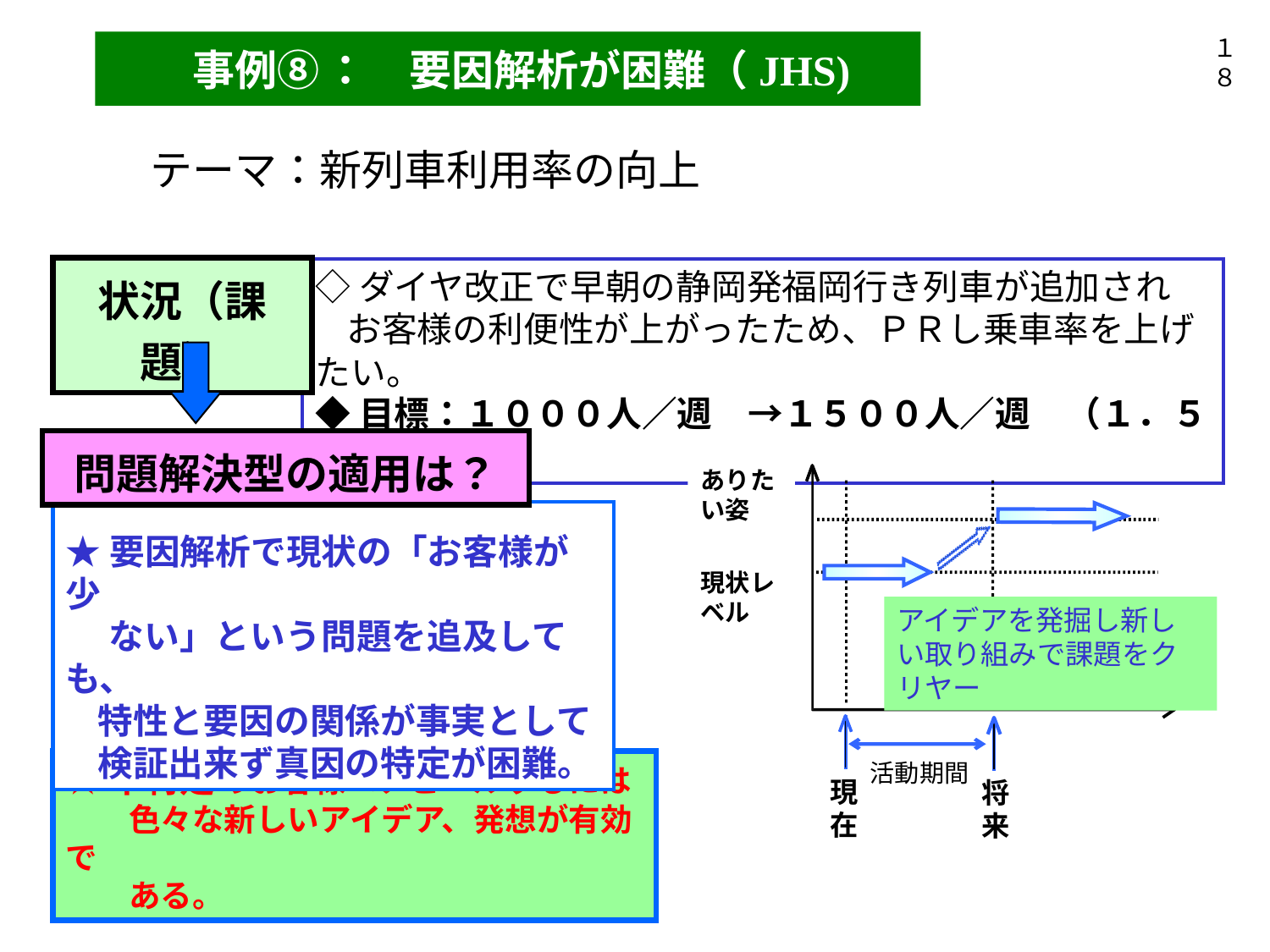

１８
　　事例⑧ ：　要因解析が困難（JHS)
テーマ：新列車利用率の向上
状況（課題）
◇ダイヤ改正で早朝の静岡発福岡行き列車が追加され
    お客様の利便性が上がったため、ＰＲし乗車率を上げたい。
◆目標：１０００人／週　→１５００人／週　（１．５倍）

問題解決型の適用は？

★要因解析で現状の「お客様が少　
　 ない」という問題を追及しても、
    特性と要因の関係が事実として
    検証出来ず真因の特定が困難。
ありたい姿

現状レベル

アイデアを発掘し新しい取り組みで課題をクリヤー

活動期間
現在
将来
★不特定のお客様へアピールするには
　　色々な新しいアイデア、発想が有効で
　　ある。